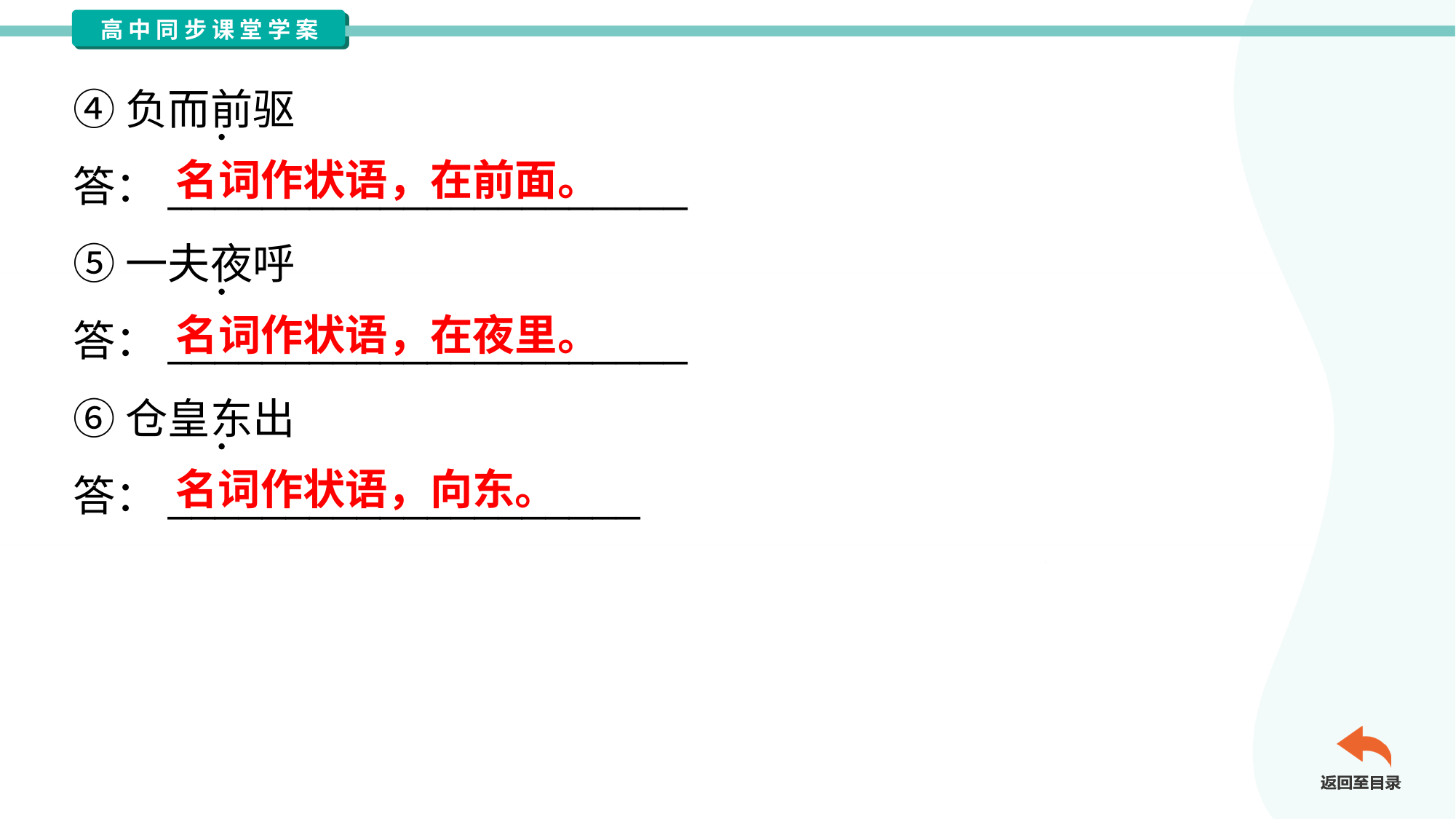

④负而前驱
答：______________________
⑤一夫夜呼
答：______________________
⑥仓皇东出
答：____________________
名词作状语，在前面。

名词作状语，在夜里。

名词作状语，向东。